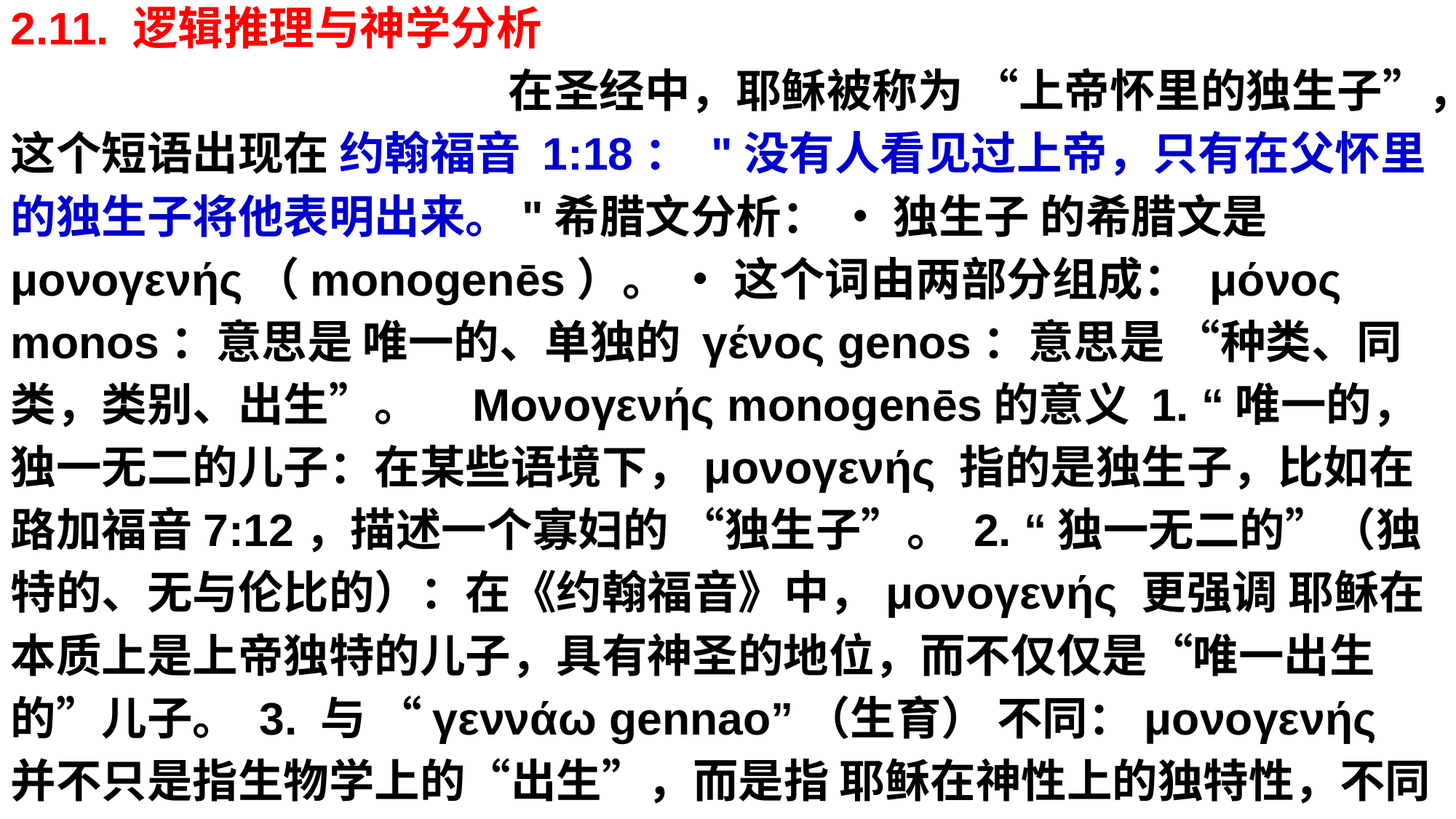

2.11. 逻辑推理与神学分析                                                                                                                                        在圣经中，耶稣被称为 “上帝怀里的独生子”，这个短语出现在 约翰福音 1:18： "没有人看见过上帝，只有在父怀里的独生子将他表明出来。"希腊文分析： • 独生子 的希腊文是 μονογενής（monogenēs）。 • 这个词由两部分组成： μόνος monos：意思是 唯一的、单独的 γένος genos：意思是 “种类、同类，类别、出生”。    Μονογενής monogenēs的意义 1. “唯一的，独一无二的儿子：在某些语境下，μονογενής 指的是独生子，比如在路加福音7:12，描述一个寡妇的 “独生子”。 2. “独一无二的”（独特的、无与伦比的）：在《约翰福音》中，μονογενής 更强调 耶稣在本质上是上帝独特的儿子，具有神圣的地位，而不仅仅是“唯一出生的”儿子。 3. 与 “γεννάω gennao”（生育） 不同：μονογενής 并不只是指生物学上的“出生”，而是指 耶稣在神性上的独特性，不同于其他被造的人类或天使